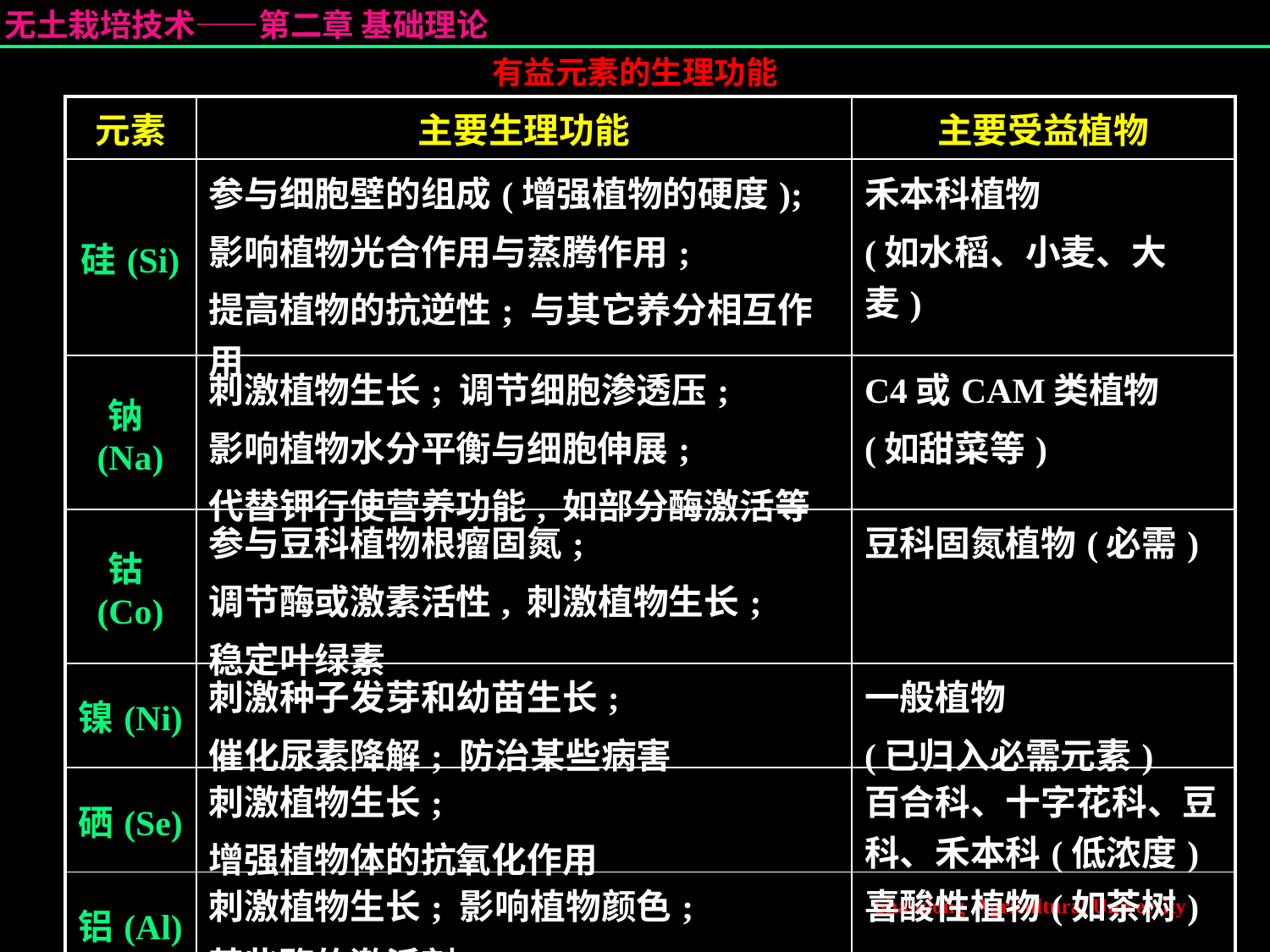

有益元素的生理功能
| 元素 | 主要生理功能 | 主要受益植物 |
| --- | --- | --- |
| 硅(Si) | 参与细胞壁的组成(增强植物的硬度); 影响植物光合作用与蒸腾作用; 提高植物的抗逆性; 与其它养分相互作用 | 禾本科植物 (如水稻、小麦、大麦) |
| 钠(Na) | 刺激植物生长; 调节细胞渗透压; 影响植物水分平衡与细胞伸展; 代替钾行使营养功能, 如部分酶激活等 | C4或CAM类植物 (如甜菜等) |
| 钴(Co) | 参与豆科植物根瘤固氮; 调节酶或激素活性, 刺激植物生长; 稳定叶绿素 | 豆科固氮植物(必需) |
| 镍(Ni) | 刺激种子发芽和幼苗生长; 催化尿素降解; 防治某些病害 | 一般植物 (已归入必需元素) |
| 硒(Se) | 刺激植物生长; 增强植物体的抗氧化作用 | 百合科、十字花科、豆科、禾本科(低浓度) |
| 铝(Al) | 刺激植物生长; 影响植物颜色; 某些酶的激活剂 | 喜酸性植物(如茶树) |